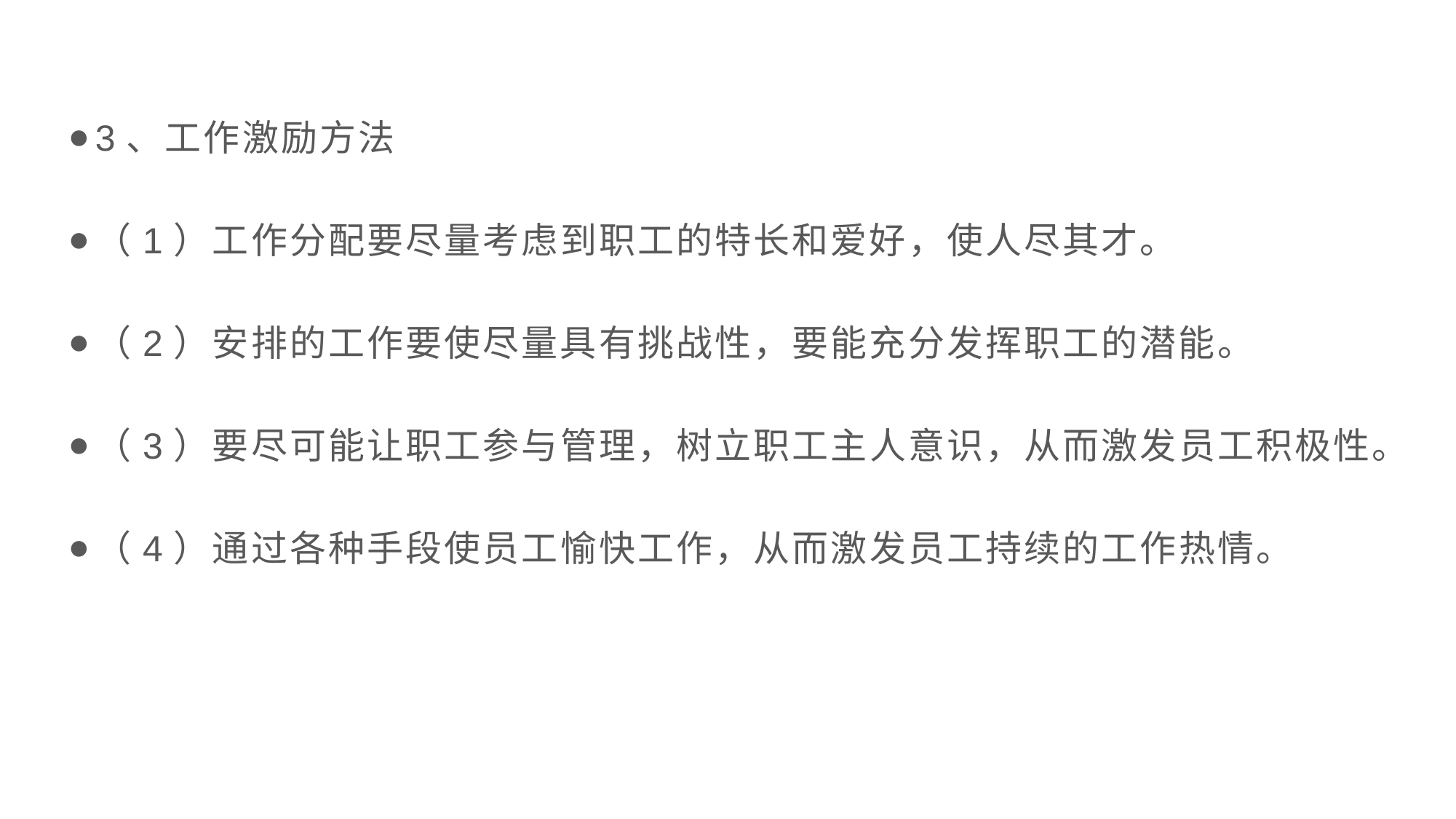

3、工作激励方法
（1）工作分配要尽量考虑到职工的特长和爱好，使人尽其才。
（2）安排的工作要使尽量具有挑战性，要能充分发挥职工的潜能。
（3）要尽可能让职工参与管理，树立职工主人意识，从而激发员工积极性。
（4）通过各种手段使员工愉快工作，从而激发员工持续的工作热情。